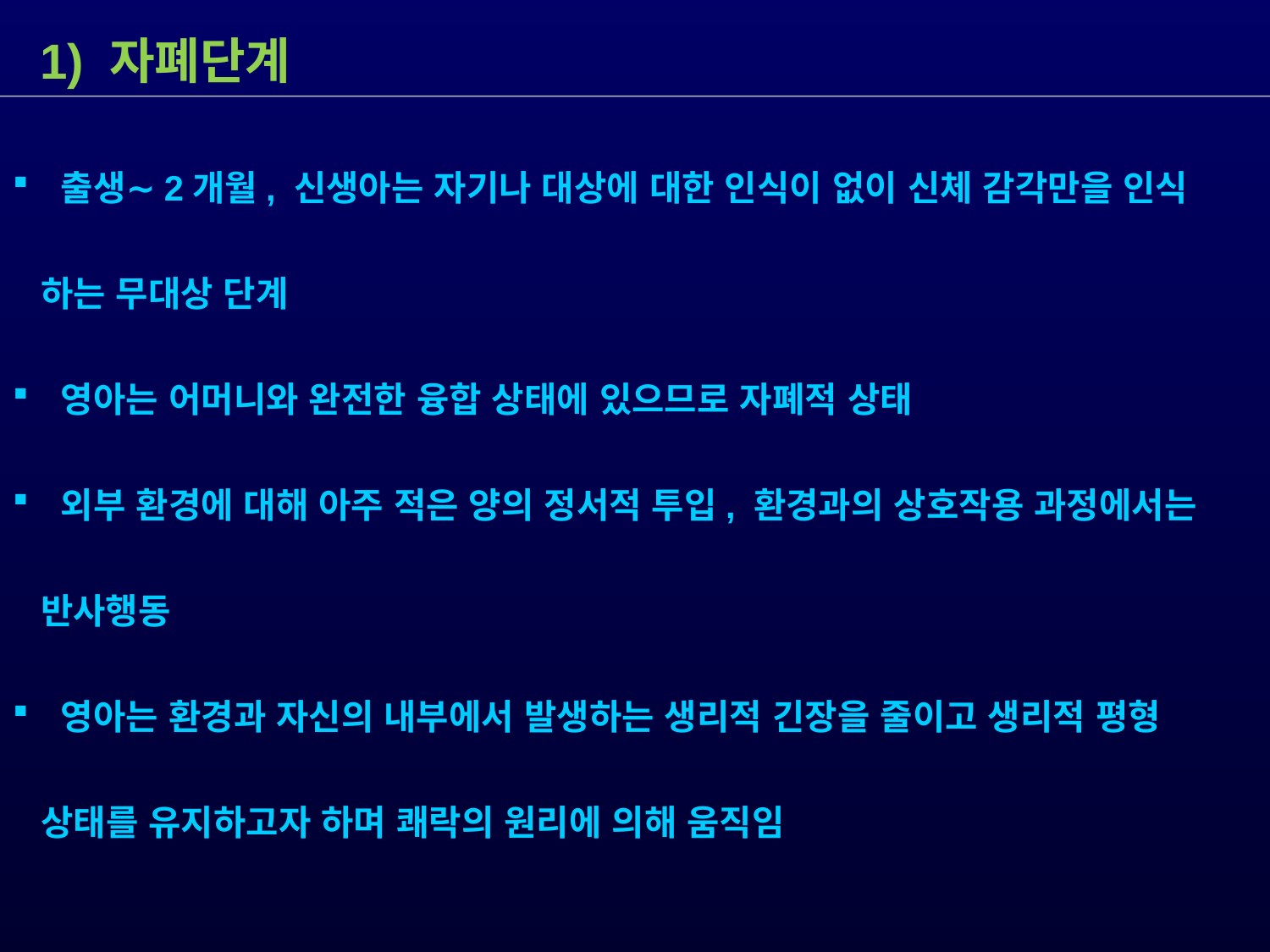

1) 자폐단계
 출생∼2개월, 신생아는 자기나 대상에 대한 인식이 없이 신체 감각만을 인식
  하는 무대상 단계
 영아는 어머니와 완전한 융합 상태에 있으므로 자폐적 상태
 외부 환경에 대해 아주 적은 양의 정서적 투입, 환경과의 상호작용 과정에서는
  반사행동
 영아는 환경과 자신의 내부에서 발생하는 생리적 긴장을 줄이고 생리적 평형
  상태를 유지하고자 하며 쾌락의 원리에 의해 움직임